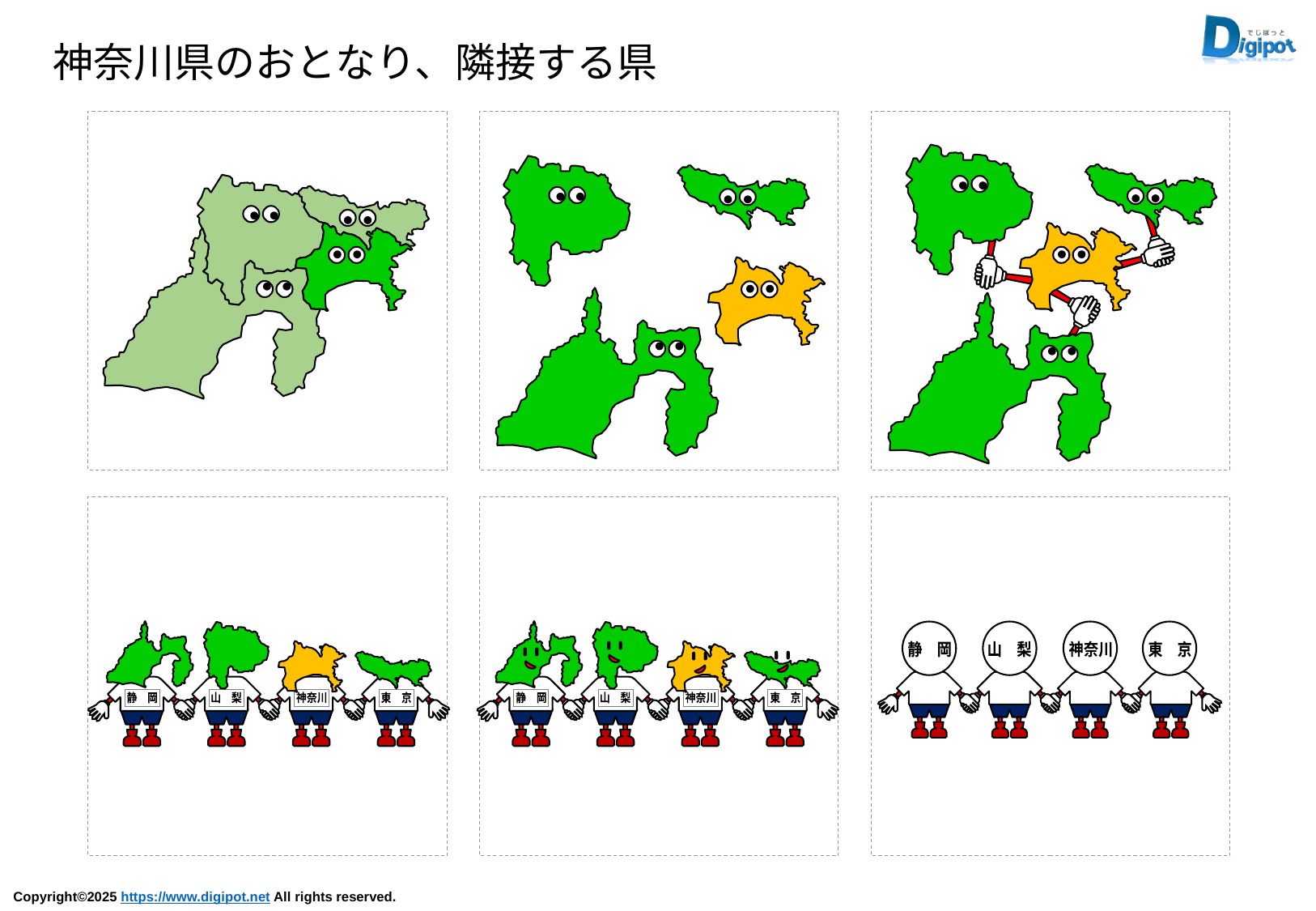

神奈川県のおとなり、隣接する県

静　岡

山　梨

東　京

神奈川

静　岡

山　梨

東　京

神奈川

静　岡

山　梨

神奈川

東　京